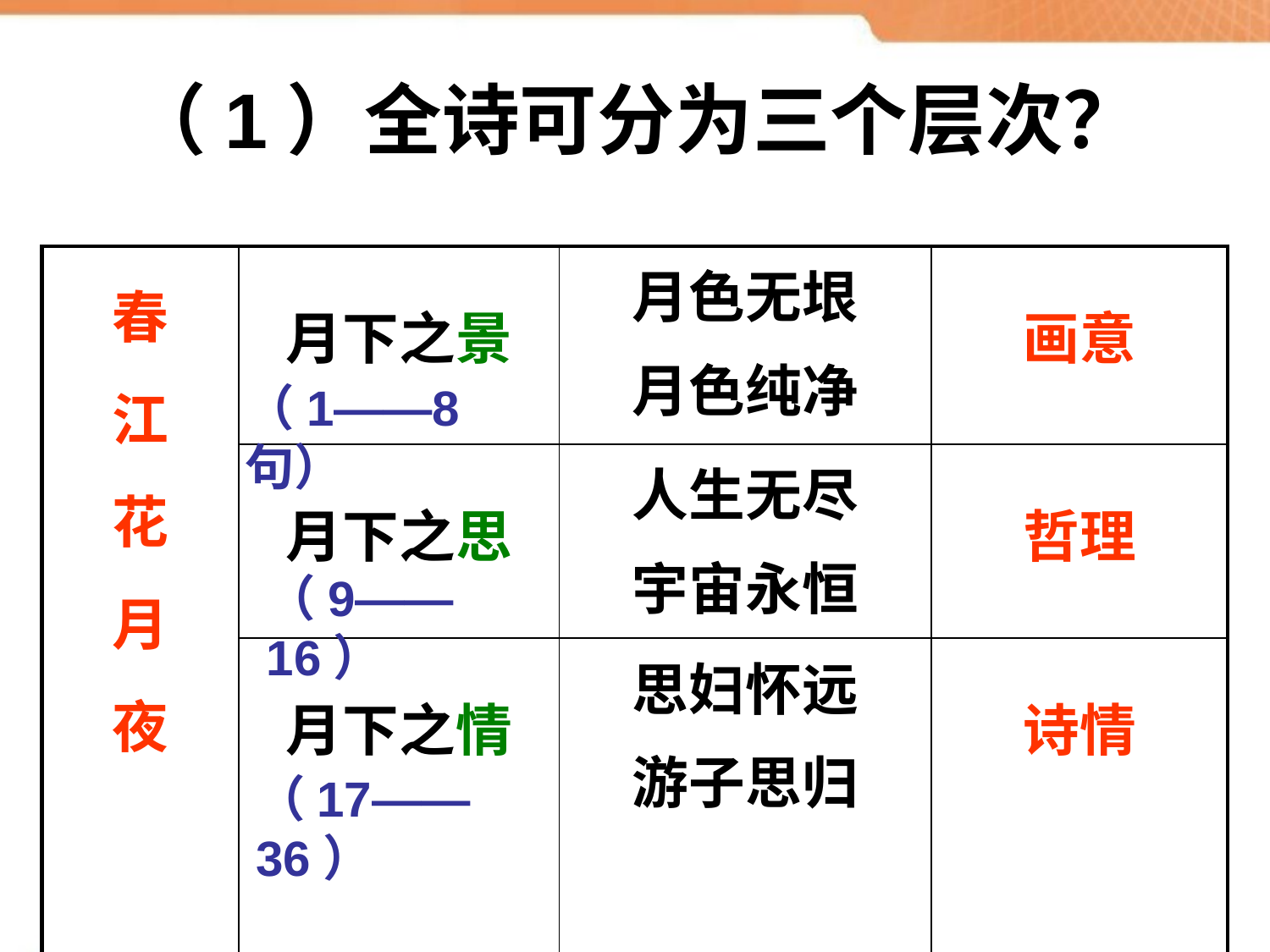

（1）全诗可分为三个层次？
| 春 江 花 月 夜 | 月下之景 | 月色无垠 月色纯净 | 画意 |
| --- | --- | --- | --- |
|  | 月下之思 | 人生无尽 宇宙永恒 | 哲理 |
|  | 月下之情 | 思妇怀远 游子思归 | 诗情 |
（1——8句）
（9——16）
（17——36）